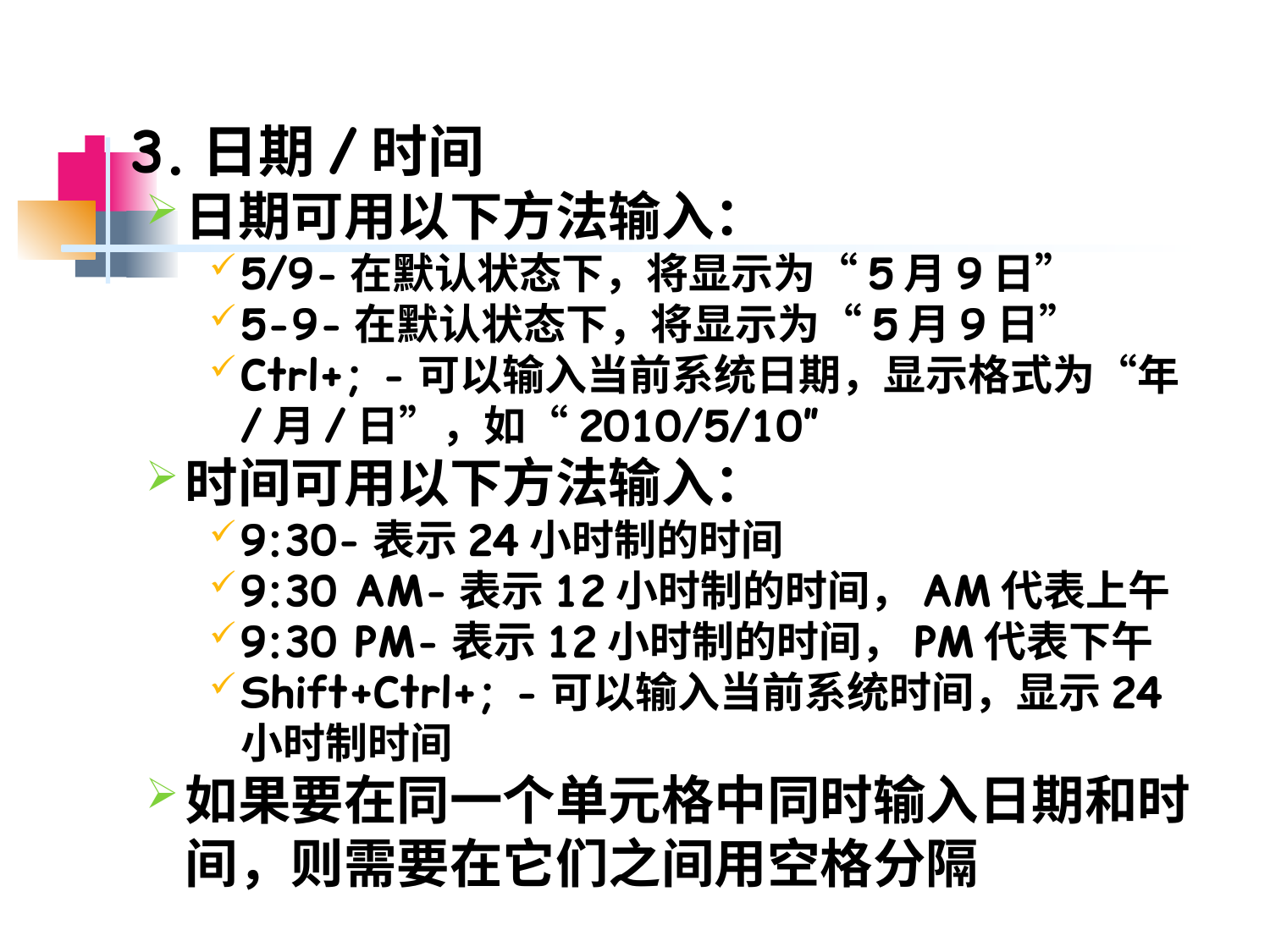

3.日期/时间
日期可用以下方法输入：
5/9-在默认状态下，将显示为“5月9日”
5-9-在默认状态下，将显示为“5月9日”
Ctrl+; -可以输入当前系统日期，显示格式为“年/月/日”，如“2010/5/10”
时间可用以下方法输入：
9:30-表示24小时制的时间
9:30 AM-表示12小时制的时间，AM代表上午
9:30 PM-表示12小时制的时间，PM代表下午
Shift+Ctrl+; -可以输入当前系统时间，显示24小时制时间
如果要在同一个单元格中同时输入日期和时间，则需要在它们之间用空格分隔